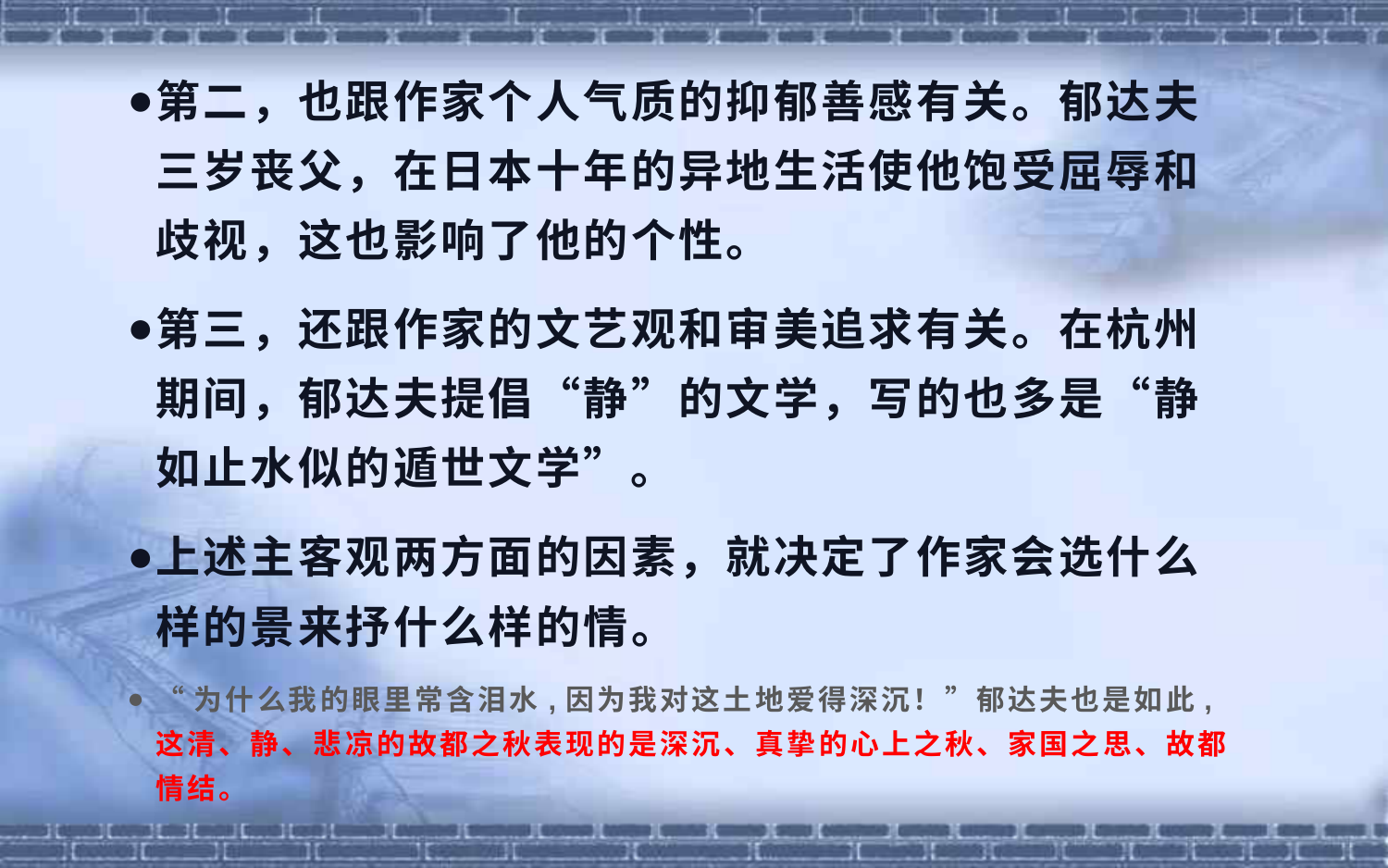

第二，也跟作家个人气质的抑郁善感有关。郁达夫三岁丧父，在日本十年的异地生活使他饱受屈辱和歧视，这也影响了他的个性。
第三，还跟作家的文艺观和审美追求有关。在杭州期间，郁达夫提倡“静”的文学，写的也多是“静如止水似的遁世文学”。
上述主客观两方面的因素，就决定了作家会选什么样的景来抒什么样的情。
“为什么我的眼里常含泪水,因为我对这土地爱得深沉！”郁达夫也是如此,这清、静、悲凉的故都之秋表现的是深沉、真挚的心上之秋、家国之思、故都情结。